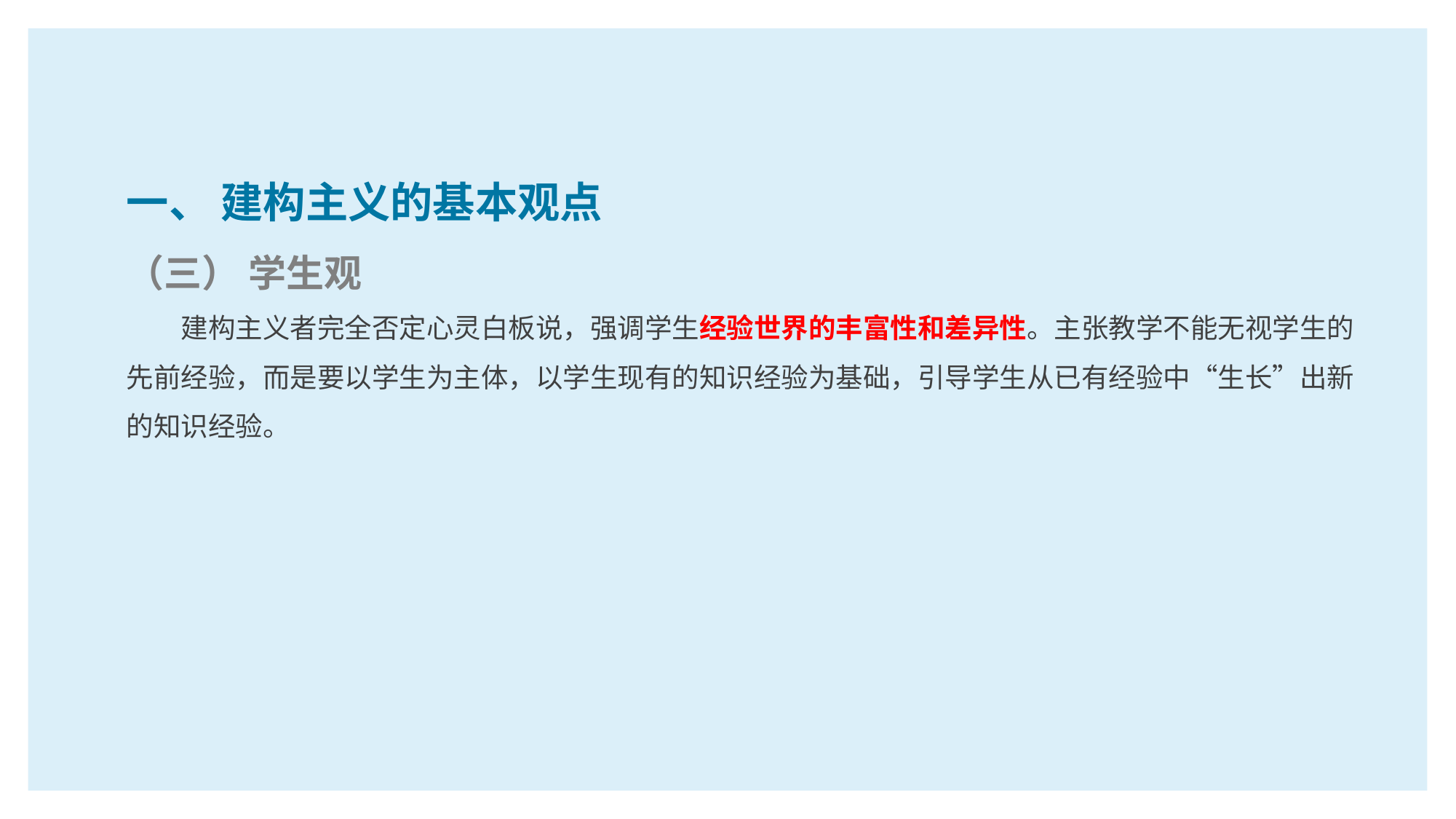

一、 建构主义的基本观点
（三） 学生观
建构主义者完全否定心灵白板说，强调学生经验世界的丰富性和差异性。主张教学不能无视学生的先前经验，而是要以学生为主体，以学生现有的知识经验为基础，引导学生从已有经验中“生长”出新的知识经验。